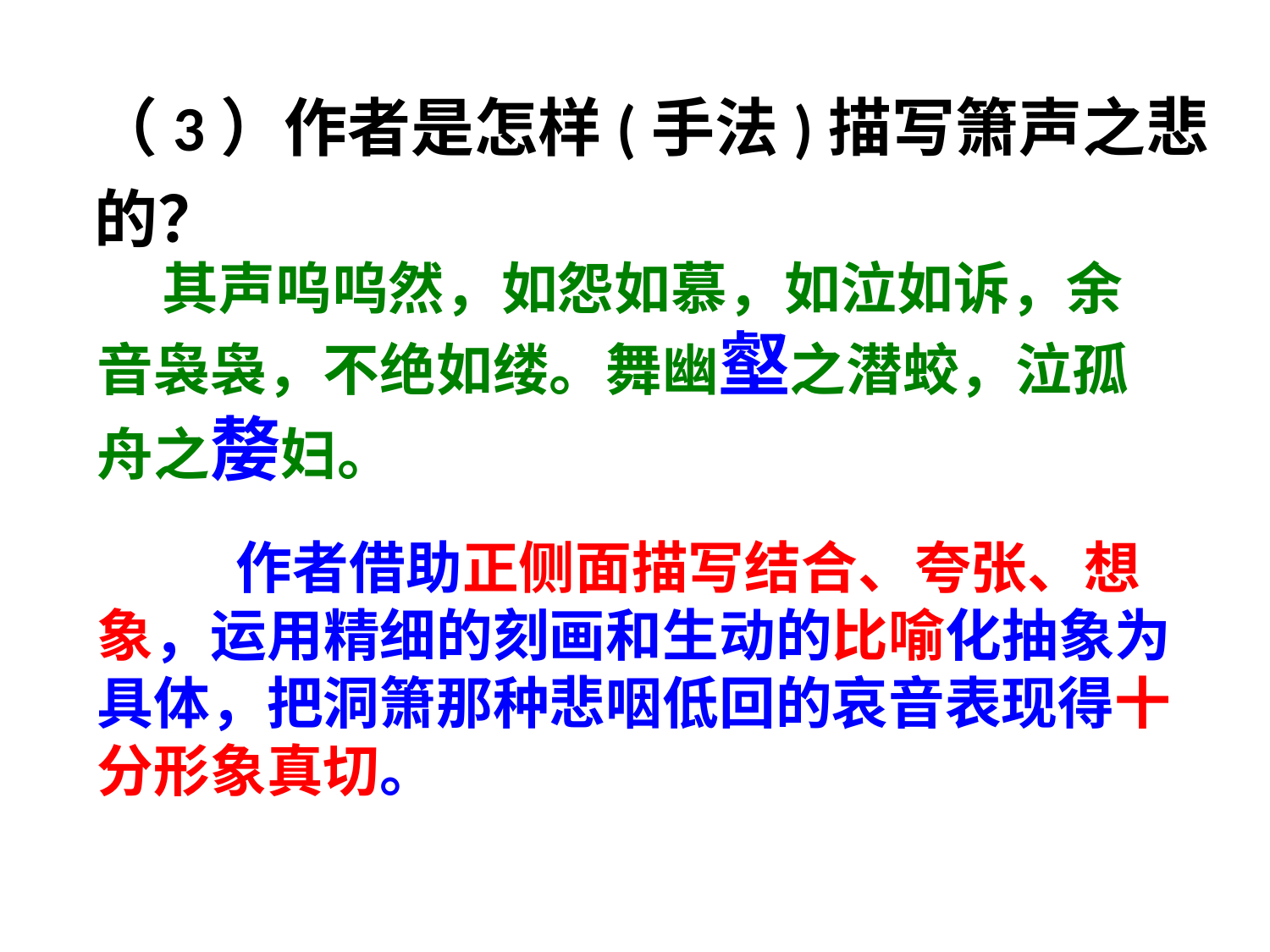

（3）作者是怎样(手法)描写箫声之悲的？
    其声呜呜然，如怨如慕，如泣如诉，余音袅袅，不绝如缕。舞幽壑之潜蛟，泣孤舟之嫠妇。
        作者借助正侧面描写结合、夸张、想象，运用精细的刻画和生动的比喻化抽象为具体，把洞箫那种悲咽低回的哀音表现得十分形象真切。